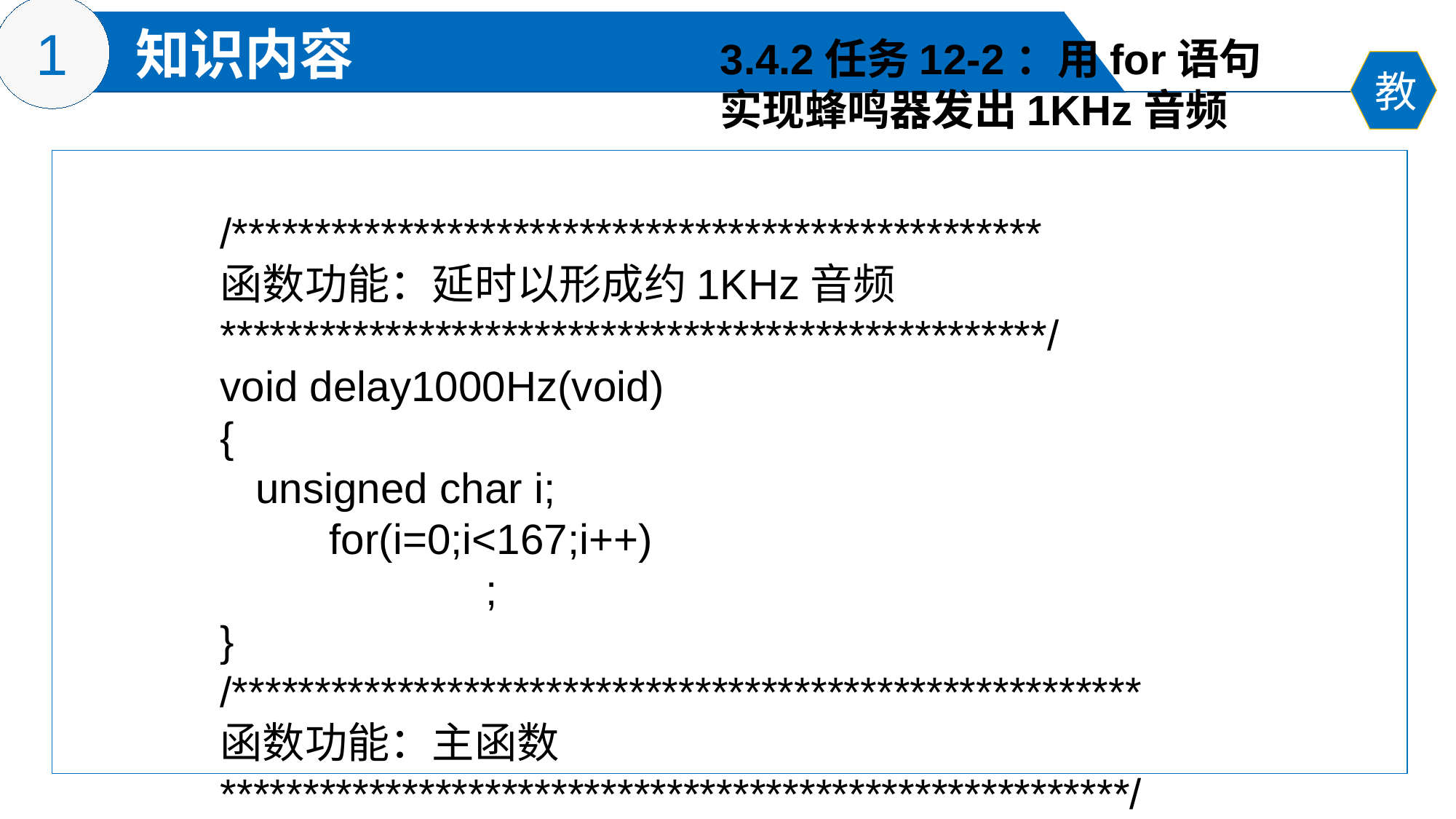

3.4.2任务12-2：用for语句
实现蜂鸣器发出1KHz音频
/*************************************************
函数功能：延时以形成约1KHz音频
**************************************************/
void delay1000Hz(void)
{
   unsigned char i;
	for(i=0;i<167;i++)
	  	    ;
}
/*******************************************************
函数功能：主函数*******************************************************/